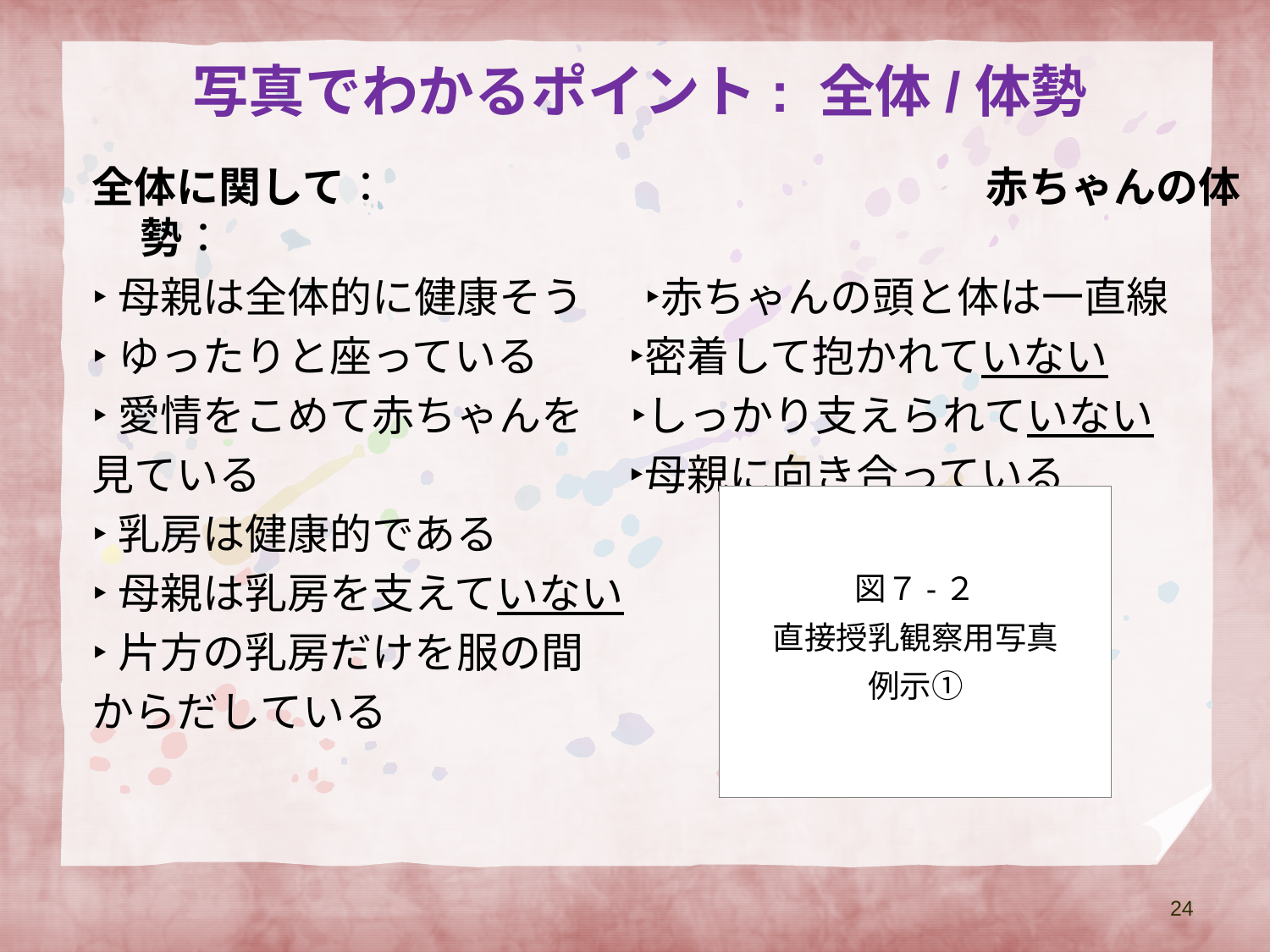

# 写真でわかるポイント: 全体/体勢
全体に関して：				　　　　　赤ちゃんの体勢：
‣母親は全体的に健康そう　  ‣赤ちゃんの頭と体は一直線
‣ゆったりと座っている　     ‣密着して抱かれていない
‣愛情をこめて赤ちゃんを     ‣しっかり支えられていない
見ている　　　　　　　　   ‣母親に向き合っている
‣乳房は健康的である
‣母親は乳房を支えていない
‣片方の乳房だけを服の間
からだしている

図７-２
直接授乳観察用写真
例示①

24